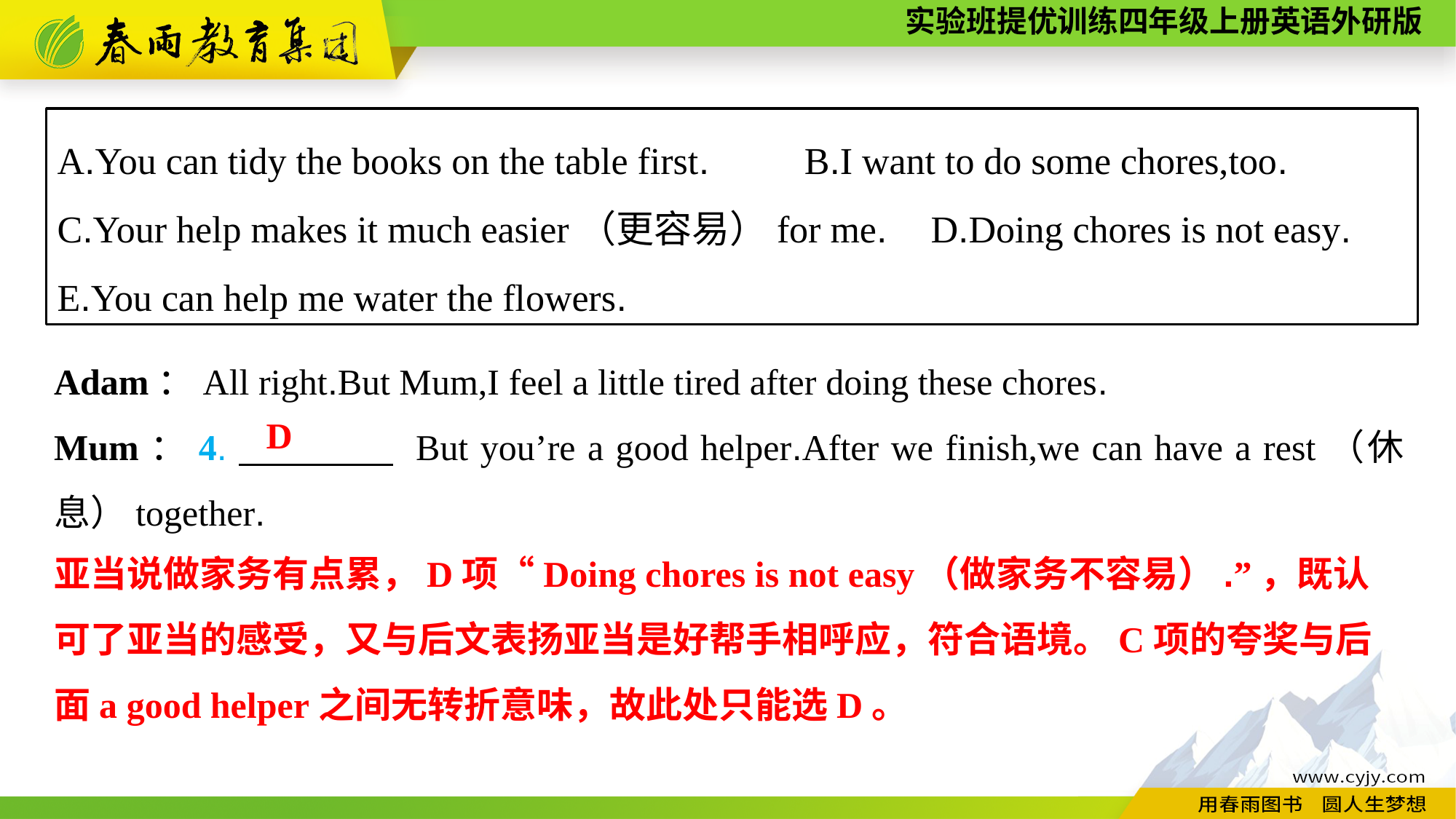

A.You can tidy the books on the table first.         B.I want to do some chores,too.
C.Your help makes it much easier（更容易）for me.	D.Doing chores is not easy.
E.You can help me water the flowers.
Adam：All right.But Mum,I feel a little tired after doing these chores.
Mum：4.　　　　 But you’re a good helper.After we finish,we can have a rest（休息）together.
D
亚当说做家务有点累，D项“Doing chores is not easy（做家务不容易）.”，既认可了亚当的感受，又与后文表扬亚当是好帮手相呼应，符合语境。C项的夸奖与后面a good helper之间无转折意味，故此处只能选D。